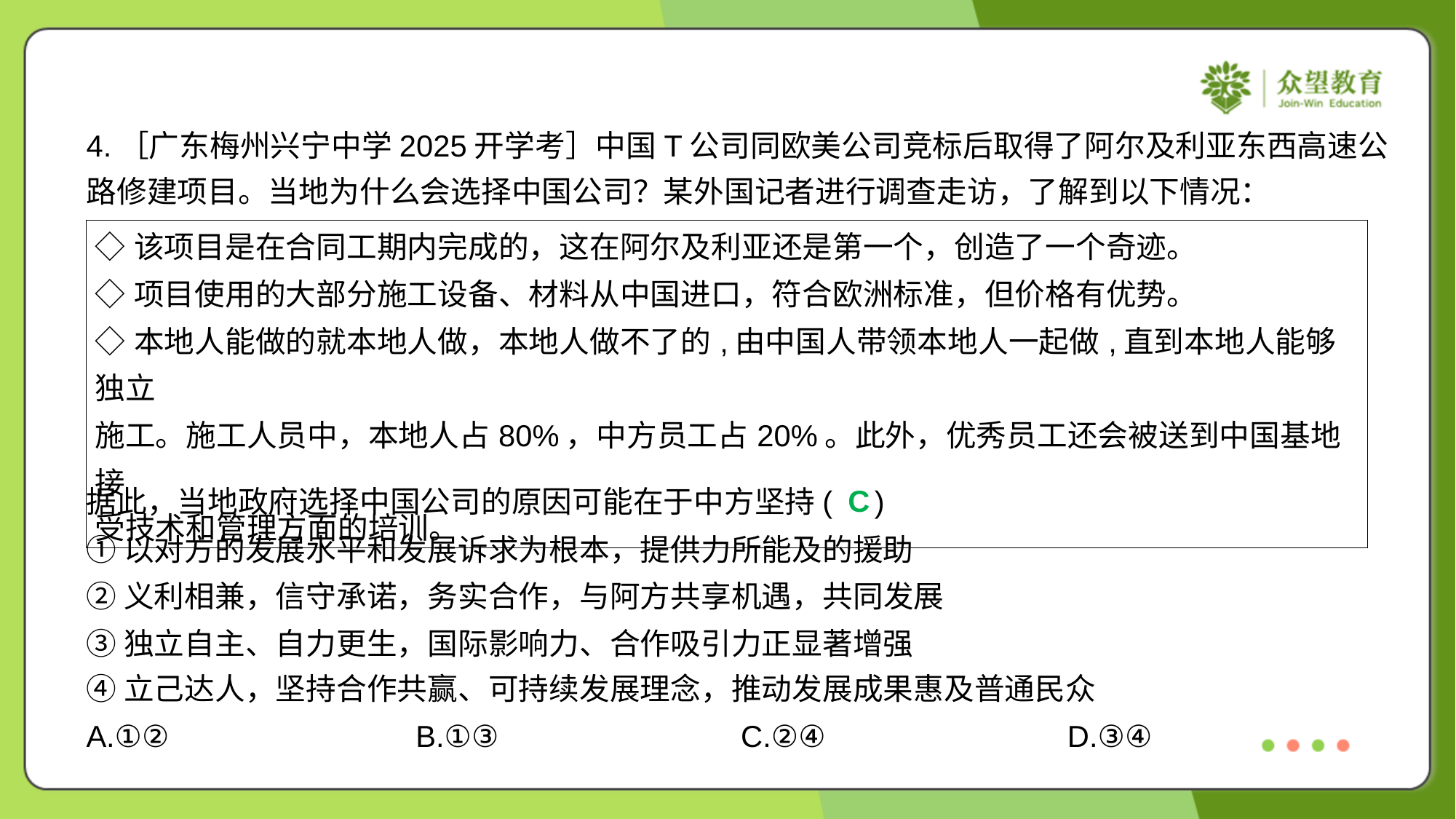

4.［广东梅州兴宁中学2025开学考］中国T公司同欧美公司竞标后取得了阿尔及利亚东西高速公
路修建项目。当地为什么会选择中国公司？某外国记者进行调查走访，了解到以下情况：
| ◇该项目是在合同工期内完成的，这在阿尔及利亚还是第一个，创造了一个奇迹。 ◇项目使用的大部分施工设备、材料从中国进口，符合欧洲标准，但价格有优势。 ◇本地人能做的就本地人做，本地人做不了的,由中国人带领本地人一起做,直到本地人能够独立 施工。施工人员中，本地人占80%，中方员工占20%。此外，优秀员工还会被送到中国基地接 受技术和管理方面的培训。 |
| --- |
C
据此，当地政府选择中国公司的原因可能在于中方坚持(     )
①以对方的发展水平和发展诉求为根本，提供力所能及的援助
②义利相兼，信守承诺，务实合作，与阿方共享机遇，共同发展
③独立自主、自力更生，国际影响力、合作吸引力正显著增强
④立己达人，坚持合作共赢、可持续发展理念，推动发展成果惠及普通民众
A.①②	B.①③	C.②④	D.③④